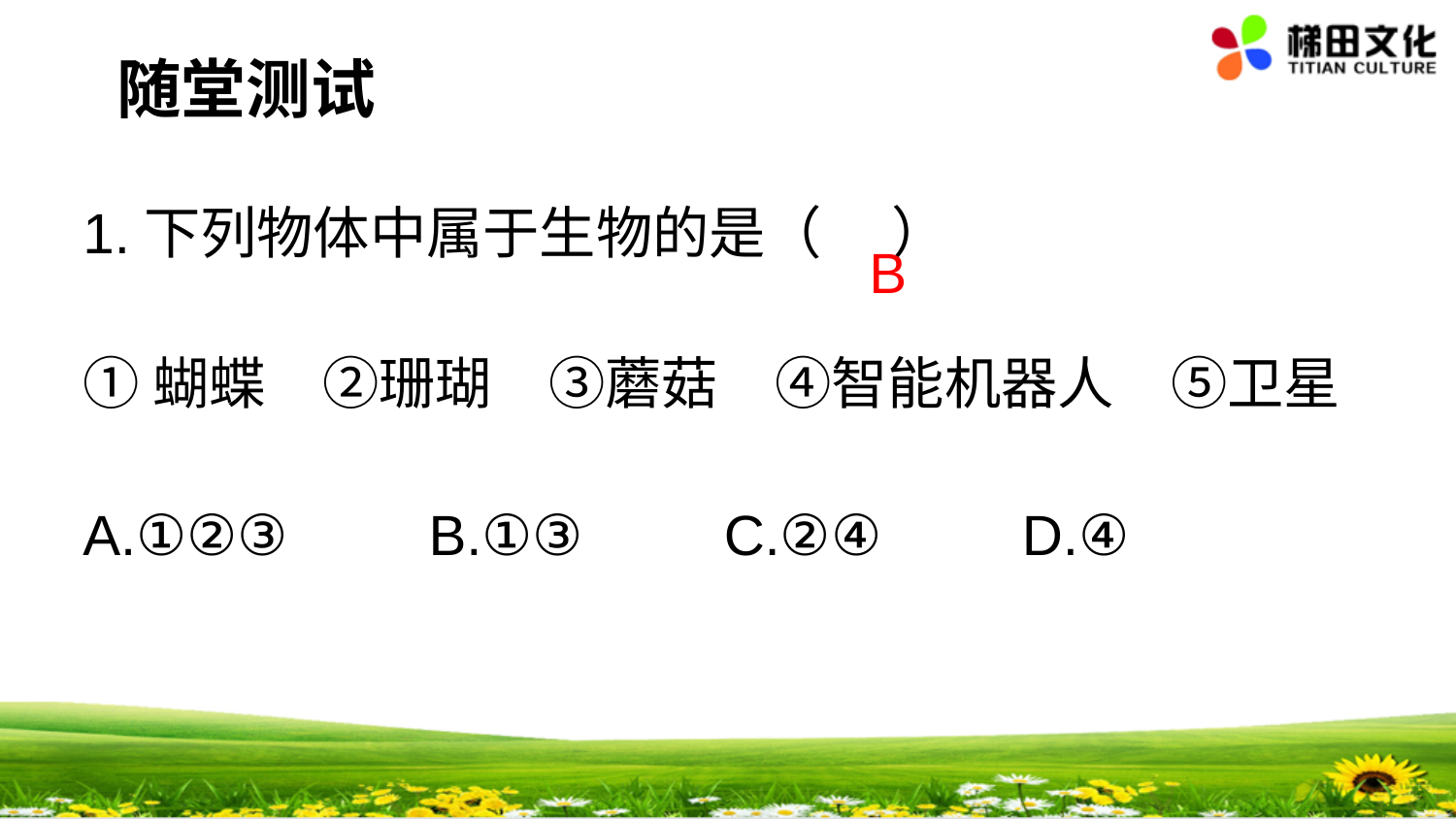

#
随堂测试
1.下列物体中属于生物的是（ 　）
①蝴蝶　②珊瑚　③蘑菇　④智能机器人　⑤卫星
A.①②③　　B.①③　　C.②④　　D.④
B